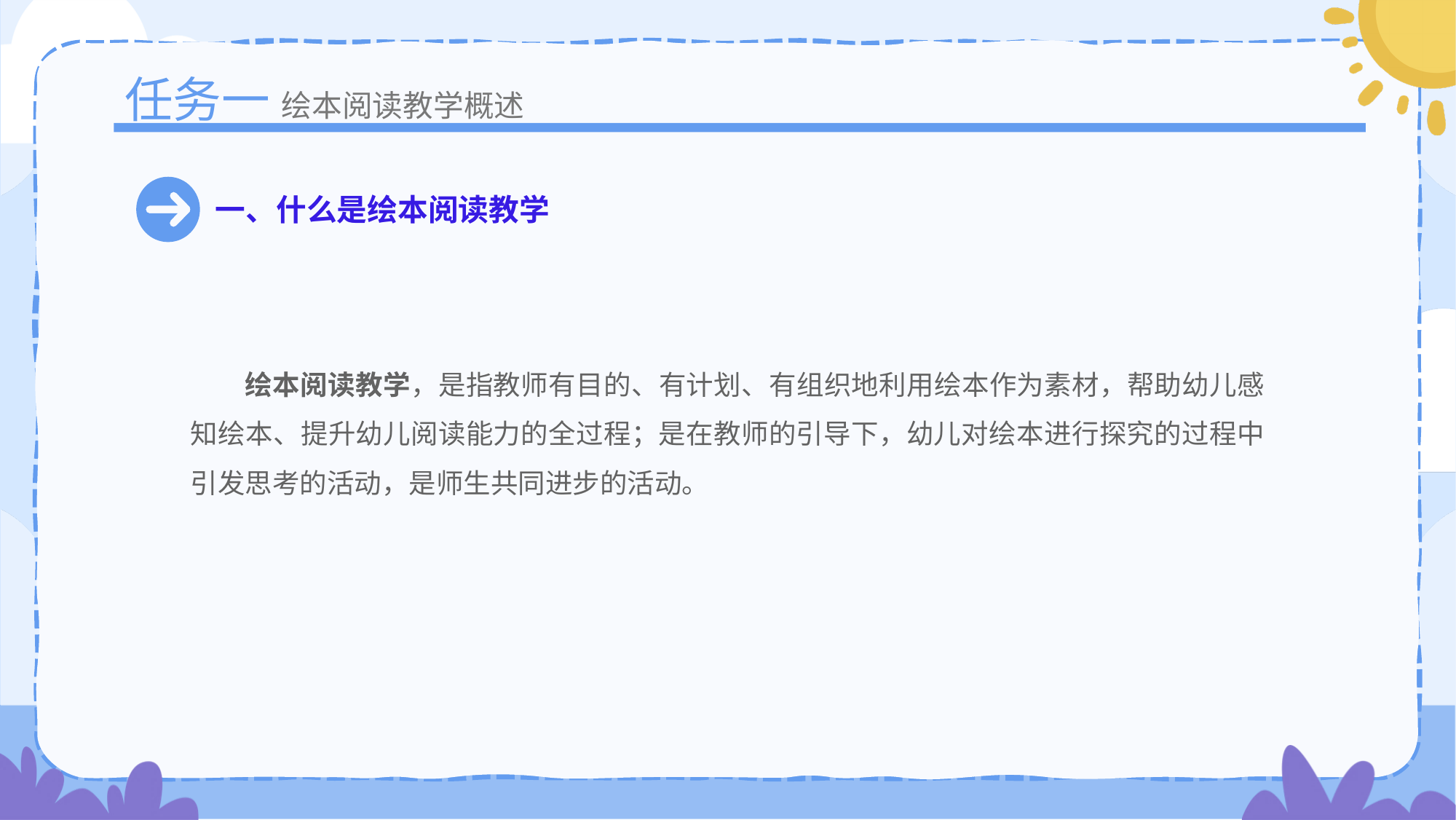

任务一
绘本阅读教学概述

一、什么是绘本阅读教学
绘本阅读教学，是指教师有目的、有计划、有组织地利用绘本作为素材，帮助幼儿感知绘本、提升幼儿阅读能力的全过程；是在教师的引导下，幼儿对绘本进行探究的过程中引发思考的活动，是师生共同进步的活动。